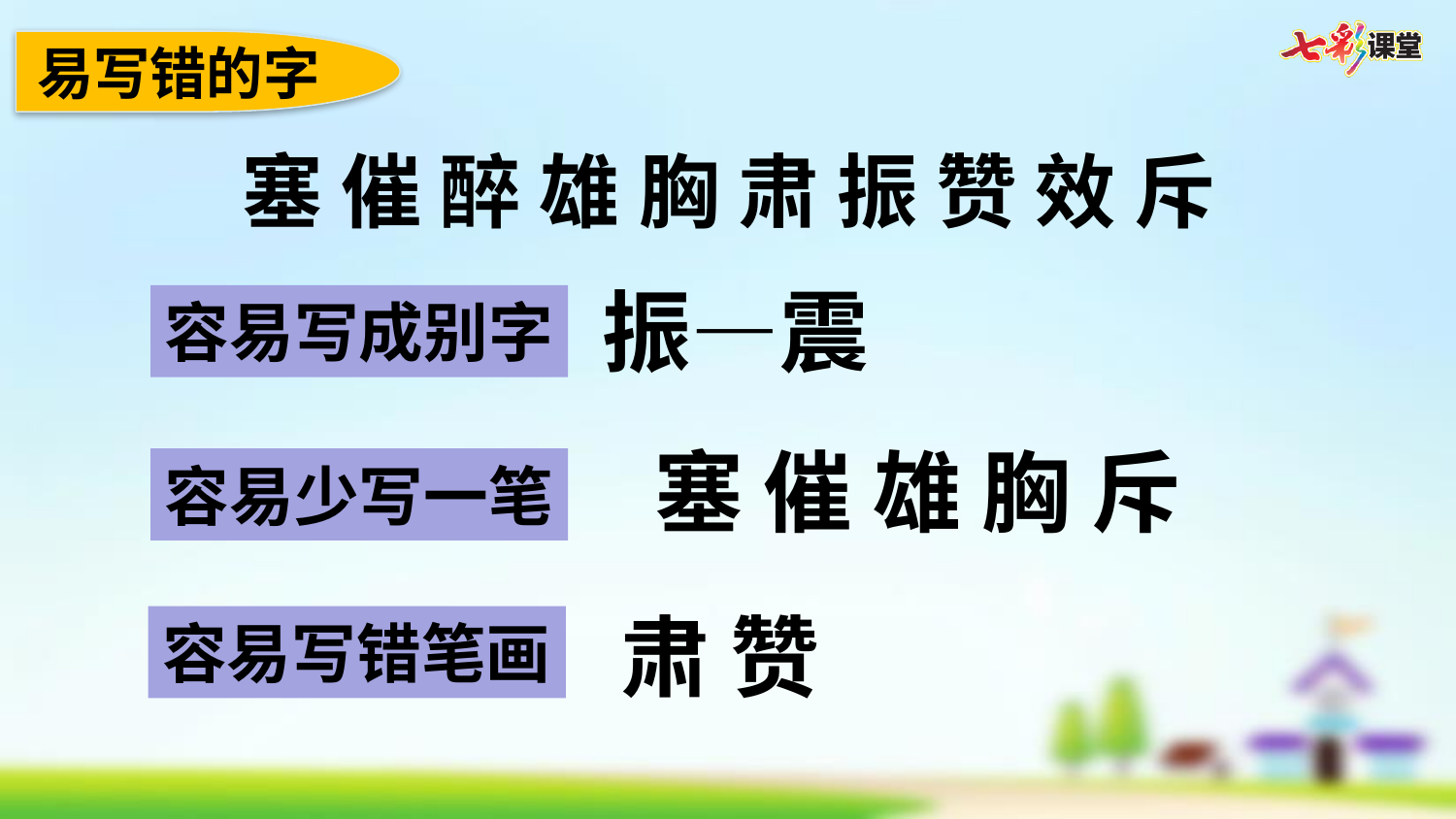

易写错的字
塞 催 醉 雄 胸 肃 振 赞 效 斥
振—震
容易写成别字
塞 催 雄 胸 斥
容易少写一笔
肃 赞
容易写错笔画